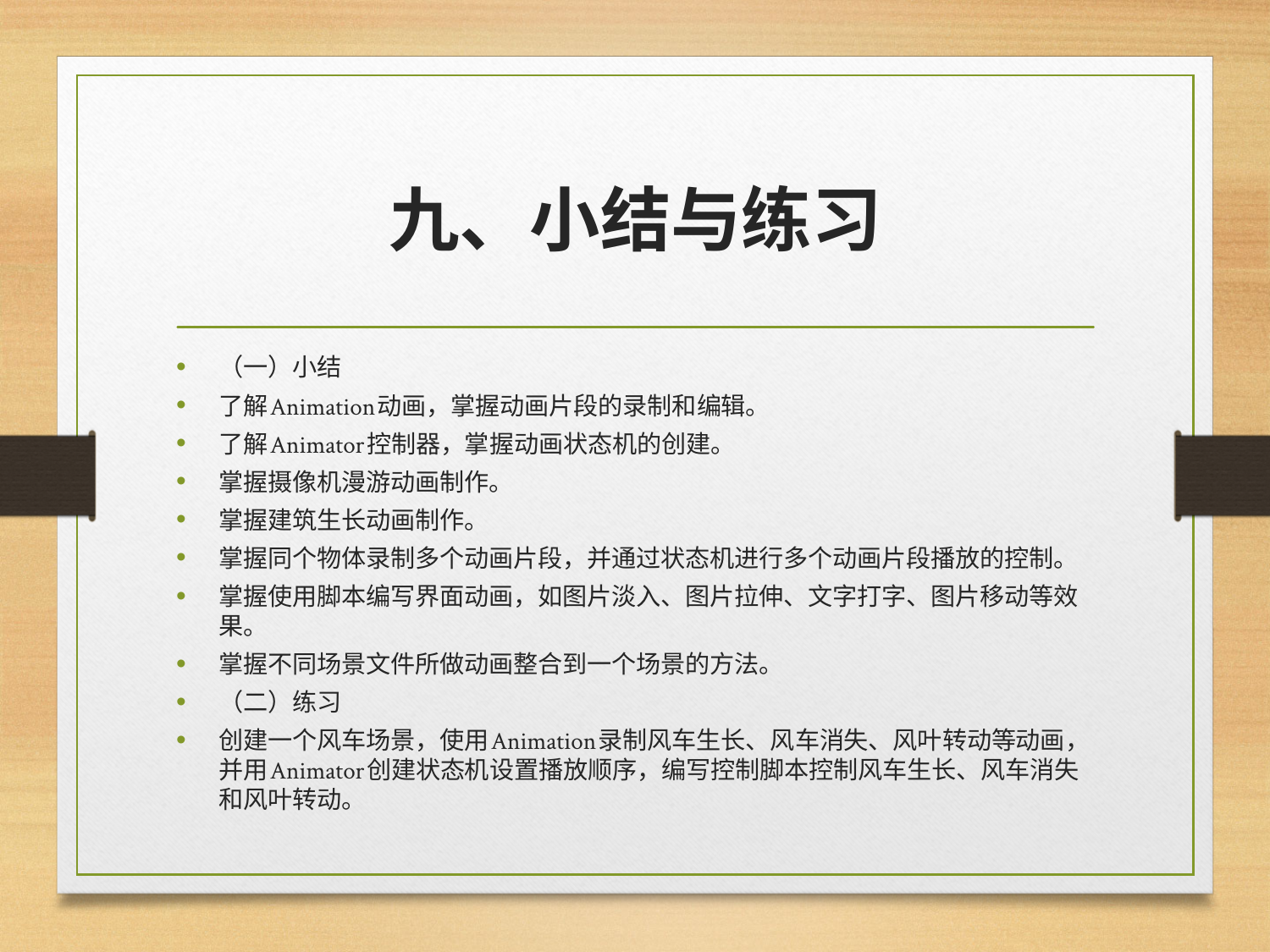

# 九、小结与练习
（一）小结
了解Animation动画，掌握动画片段的录制和编辑。
了解Animator控制器，掌握动画状态机的创建。
掌握摄像机漫游动画制作。
掌握建筑生长动画制作。
掌握同个物体录制多个动画片段，并通过状态机进行多个动画片段播放的控制。
掌握使用脚本编写界面动画，如图片淡入、图片拉伸、文字打字、图片移动等效果。
掌握不同场景文件所做动画整合到一个场景的方法。
（二）练习
创建一个风车场景，使用Animation录制风车生长、风车消失、风叶转动等动画，并用Animator创建状态机设置播放顺序，编写控制脚本控制风车生长、风车消失和风叶转动。